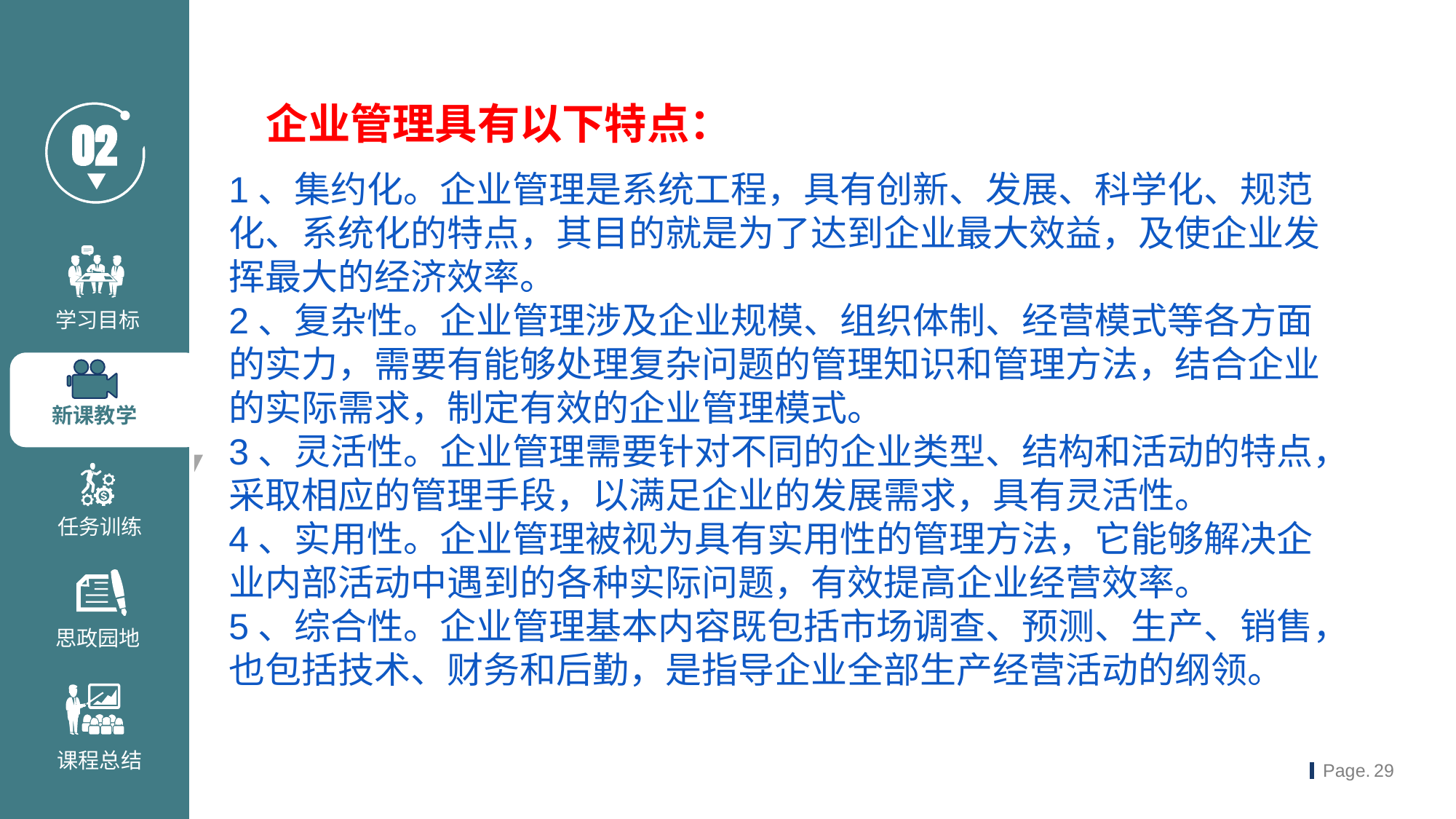

企业管理具有以下特点：
1、集约化。企业管理是系统工程，具有创新、发展、科学化、规范化、系统化的特点，其目的就是为了达到企业最大效益，及使企业发挥最大的经济效率。
2、复杂性。企业管理涉及企业规模、组织体制、经营模式等各方面的实力，需要有能够处理复杂问题的管理知识和管理方法，结合企业的实际需求，制定有效的企业管理模式。
3、灵活性。企业管理需要针对不同的企业类型、结构和活动的特点，采取相应的管理手段，以满足企业的发展需求，具有灵活性。
4、实用性。企业管理被视为具有实用性的管理方法，它能够解决企业内部活动中遇到的各种实际问题，有效提高企业经营效率。
5、综合性。企业管理基本内容既包括市场调查、预测、生产、销售，也包括技术、财务和后勤，是指导企业全部生产经营活动的纲领。